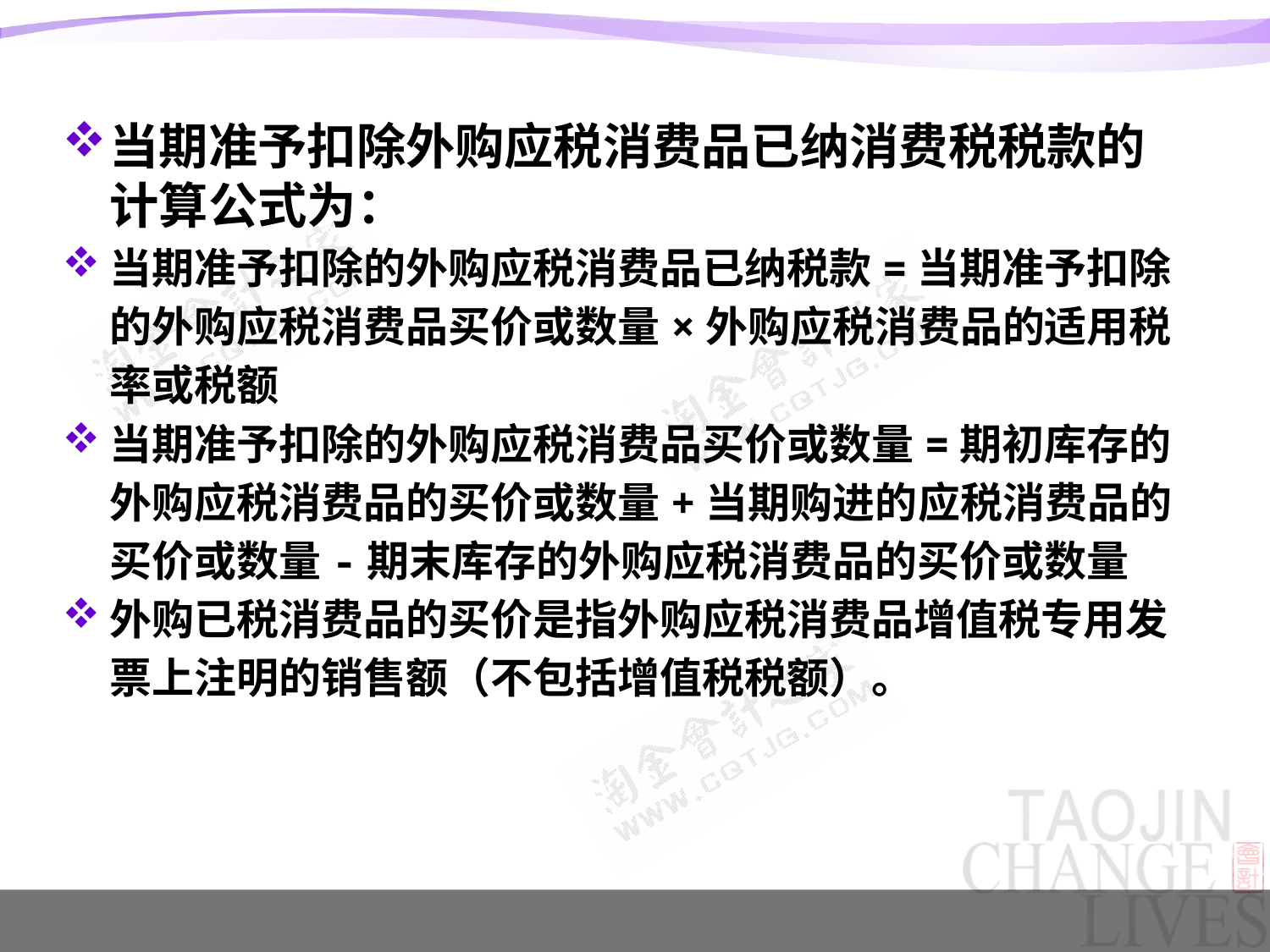

#
当期准予扣除外购应税消费品已纳消费税税款的计算公式为：
当期准予扣除的外购应税消费品已纳税款=当期准予扣除的外购应税消费品买价或数量×外购应税消费品的适用税率或税额
当期准予扣除的外购应税消费品买价或数量=期初库存的外购应税消费品的买价或数量+当期购进的应税消费品的买价或数量-期末库存的外购应税消费品的买价或数量
外购已税消费品的买价是指外购应税消费品增值税专用发票上注明的销售额（不包括增值税税额）。